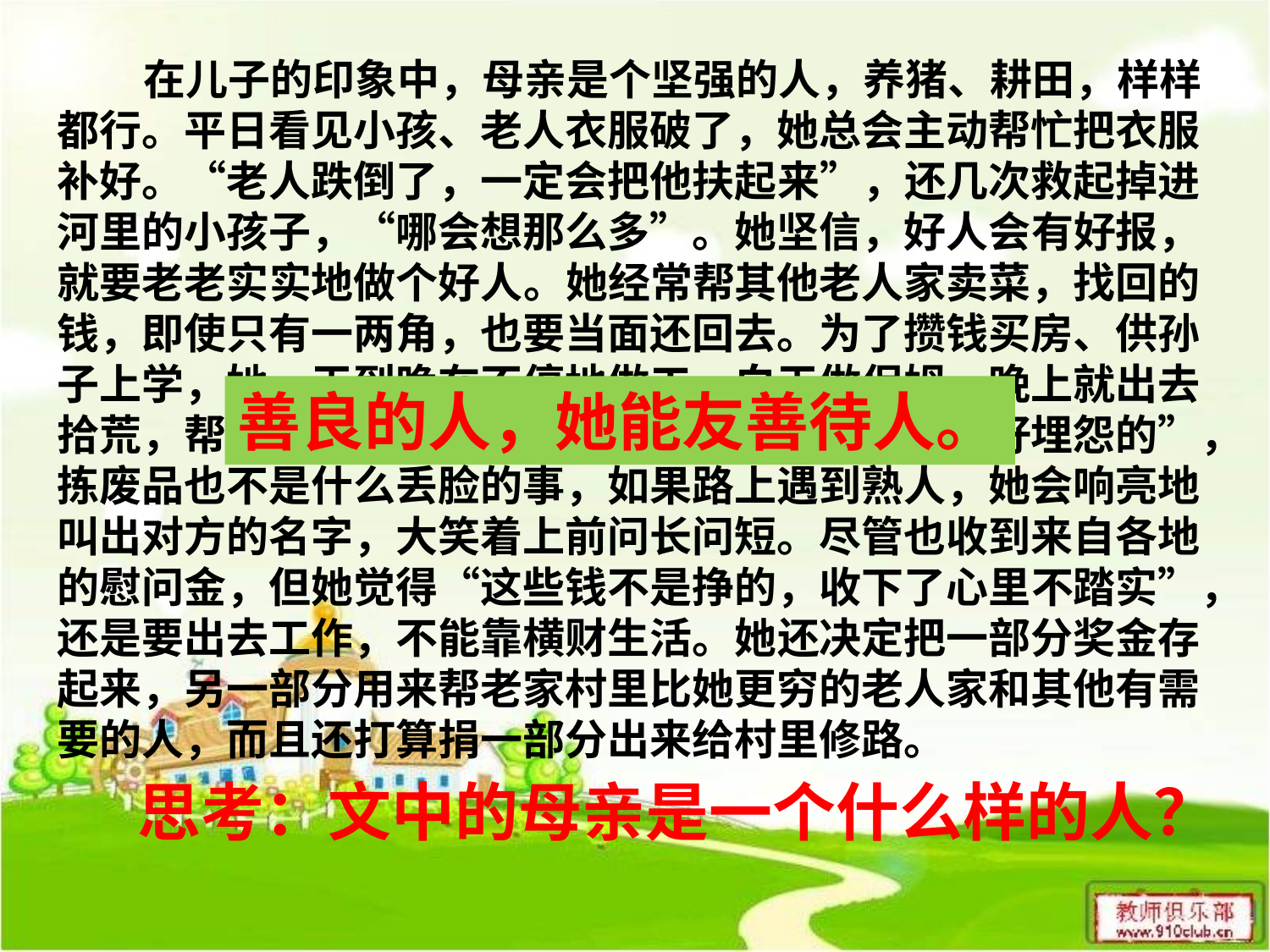

在儿子的印象中，母亲是个坚强的人，养猪、耕田，样样都行。平日看见小孩、老人衣服破了，她总会主动帮忙把衣服补好。“老人跌倒了，一定会把他扶起来”，还几次救起掉进河里的小孩子，“哪会想那么多”。她坚信，好人会有好报，就要老老实实地做个好人。她经常帮其他老人家卖菜，找回的钱，即使只有一两角，也要当面还回去。为了攒钱买房、供孙子上学，她一天到晚在不停地做工。白天做保姆，晚上就出去拾荒，帮补家用。尽管如此，她却认为“没有什么好埋怨的”，拣废品也不是什么丢脸的事，如果路上遇到熟人，她会响亮地叫出对方的名字，大笑着上前问长问短。尽管也收到来自各地的慰问金，但她觉得“这些钱不是挣的，收下了心里不踏实”，还是要出去工作，不能靠横财生活。她还决定把一部分奖金存起来，另一部分用来帮老家村里比她更穷的老人家和其他有需要的人，而且还打算捐一部分出来给村里修路。
善良的人，她能友善待人。
思考：文中的母亲是一个什么样的人？